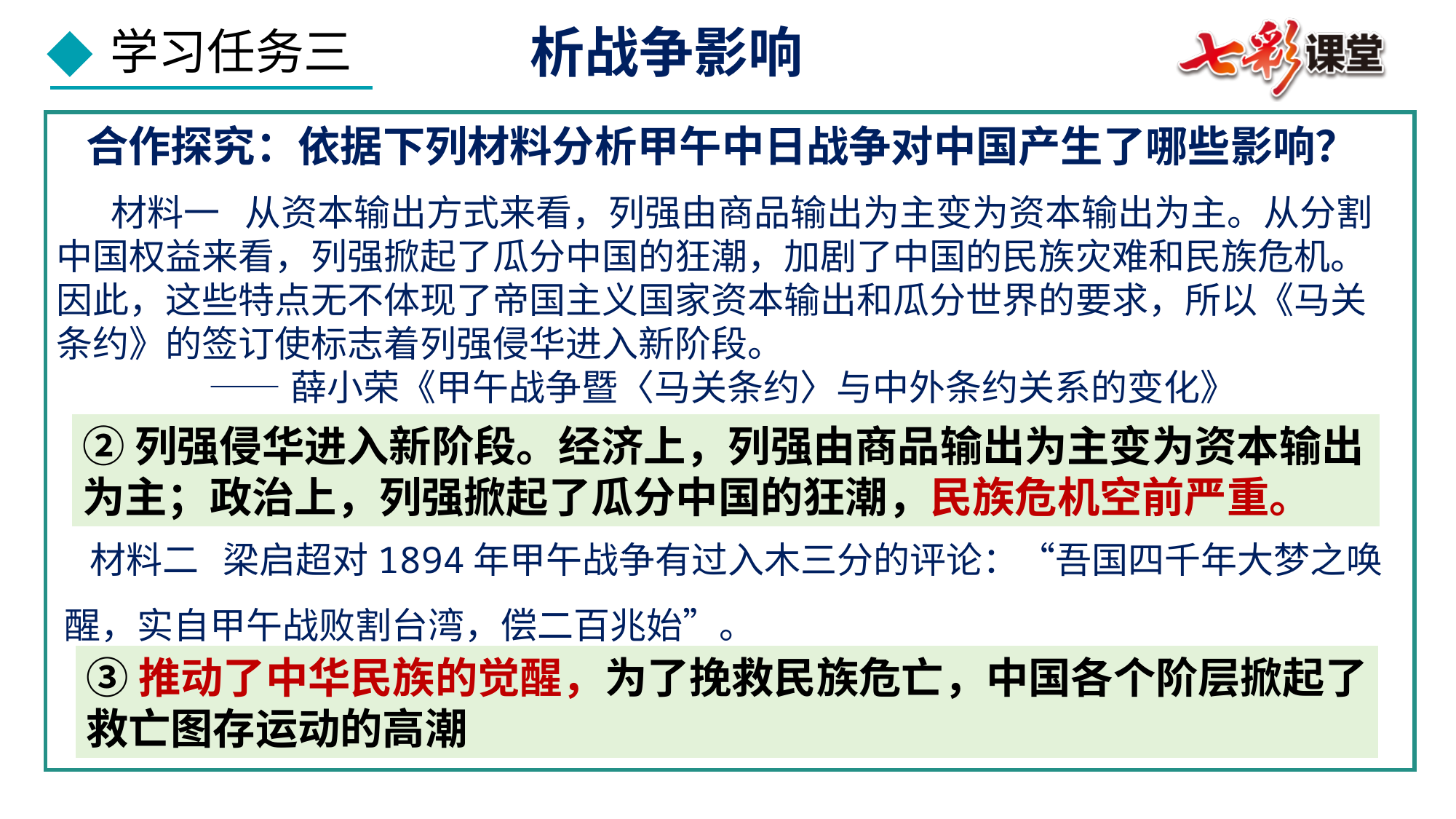

析战争影响
合作探究：依据下列材料分析甲午中日战争对中国产生了哪些影响？
材料一   从资本输出方式来看，列强由商品输出为主变为资本输出为主。从分割中国权益来看，列强掀起了瓜分中国的狂潮，加剧了中国的民族灾难和民族危机。因此，这些特点无不体现了帝国主义国家资本输出和瓜分世界的要求，所以《马关条约》的签订使标志着列强侵华进入新阶段。
            ——薛小荣《甲午战争暨〈马关条约〉与中外条约关系的变化》
②列强侵华进入新阶段。经济上，列强由商品输出为主变为资本输出为主；政治上，列强掀起了瓜分中国的狂潮，民族危机空前严重。
  材料二   梁启超对1894年甲午战争有过入木三分的评论：“吾国四千年大梦之唤醒，实自甲午战败割台湾，偿二百兆始”。

③推动了中华民族的觉醒，为了挽救民族危亡，中国各个阶层掀起了救亡图存运动的高潮